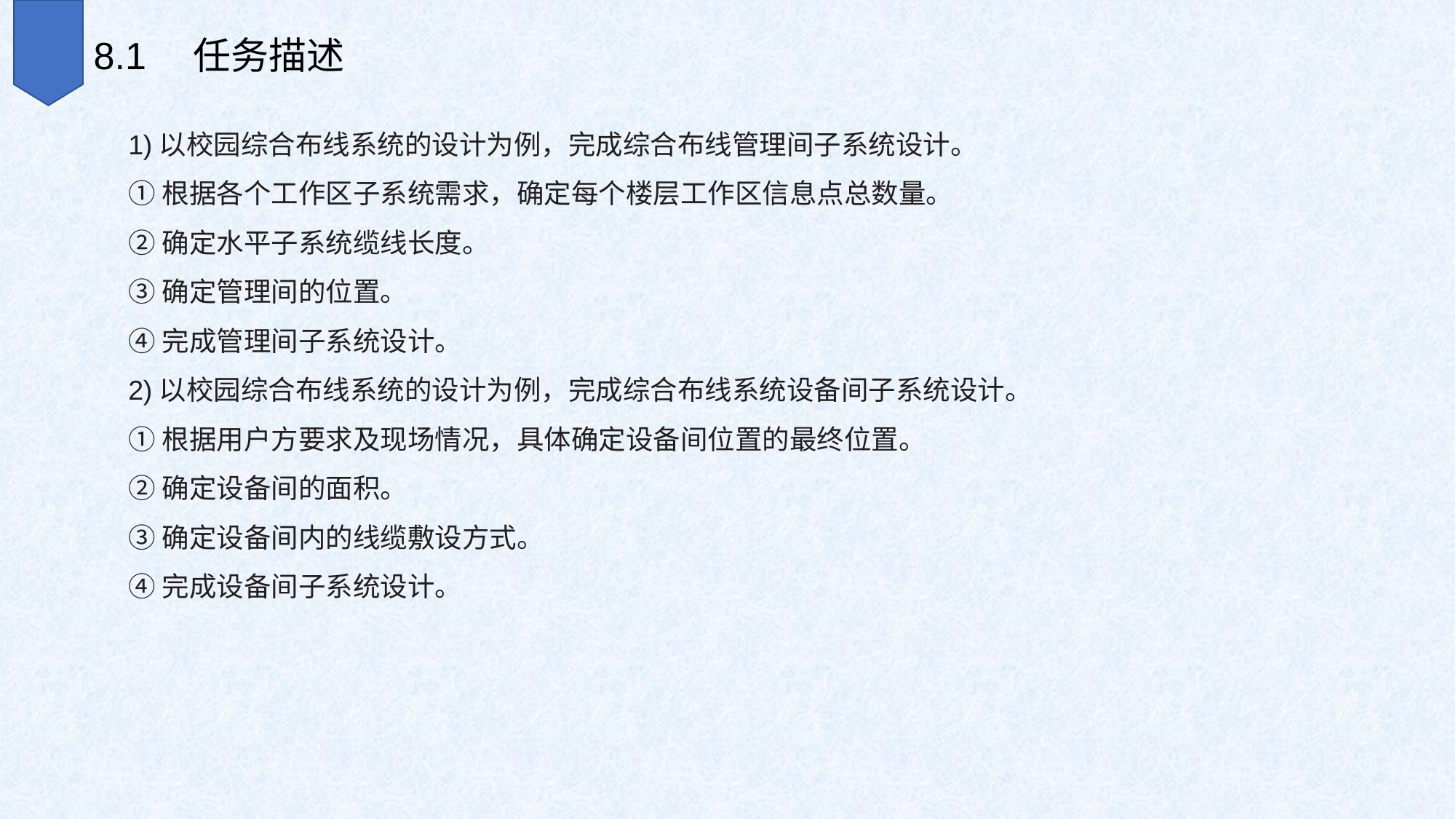

8.1　任务描述
1)以校园综合布线系统的设计为例，完成综合布线管理间子系统设计。
①根据各个工作区子系统需求，确定每个楼层工作区信息点总数量。
②确定水平子系统缆线长度。
③确定管理间的位置。
④完成管理间子系统设计。
2)以校园综合布线系统的设计为例，完成综合布线系统设备间子系统设计。
①根据用户方要求及现场情况，具体确定设备间位置的最终位置。
②确定设备间的面积。
③确定设备间内的线缆敷设方式。
④完成设备间子系统设计。